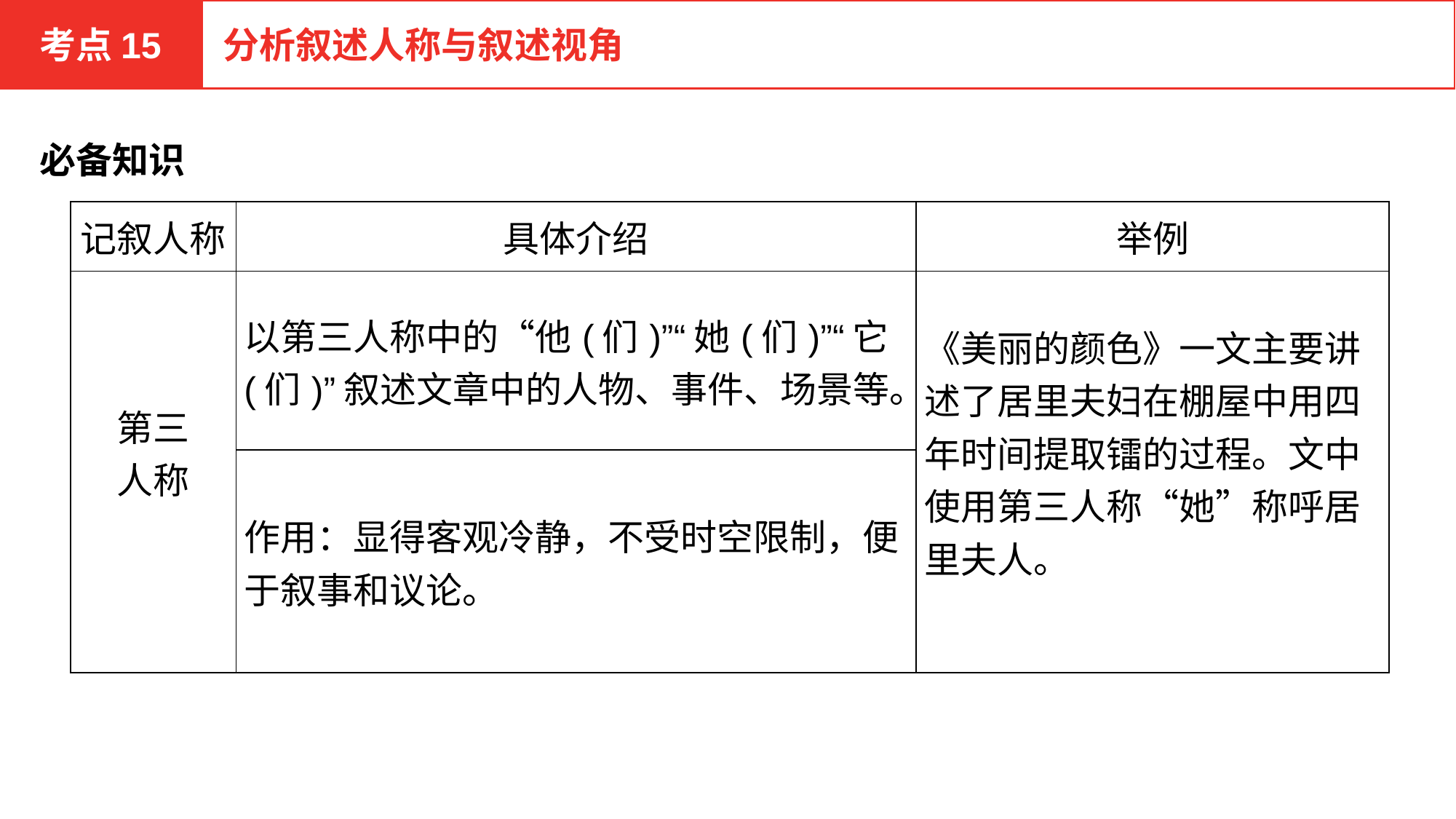

考点15
分析叙述人称与叙述视角
必备知识

| 记叙人称 | 具体介绍 | 举例 |
| --- | --- | --- |
| 第三 人称 | 以第三人称中的“他(们)”“她(们)”“它(们)”叙述文章中的人物、事件、场景等。 | 《美丽的颜色》一文主要讲述了居里夫妇在棚屋中用四年时间提取镭的过程。文中使用第三人称“她”称呼居里夫人。 |
|  | 作用：显得客观冷静，不受时空限制，便于叙事和议论。 |  |